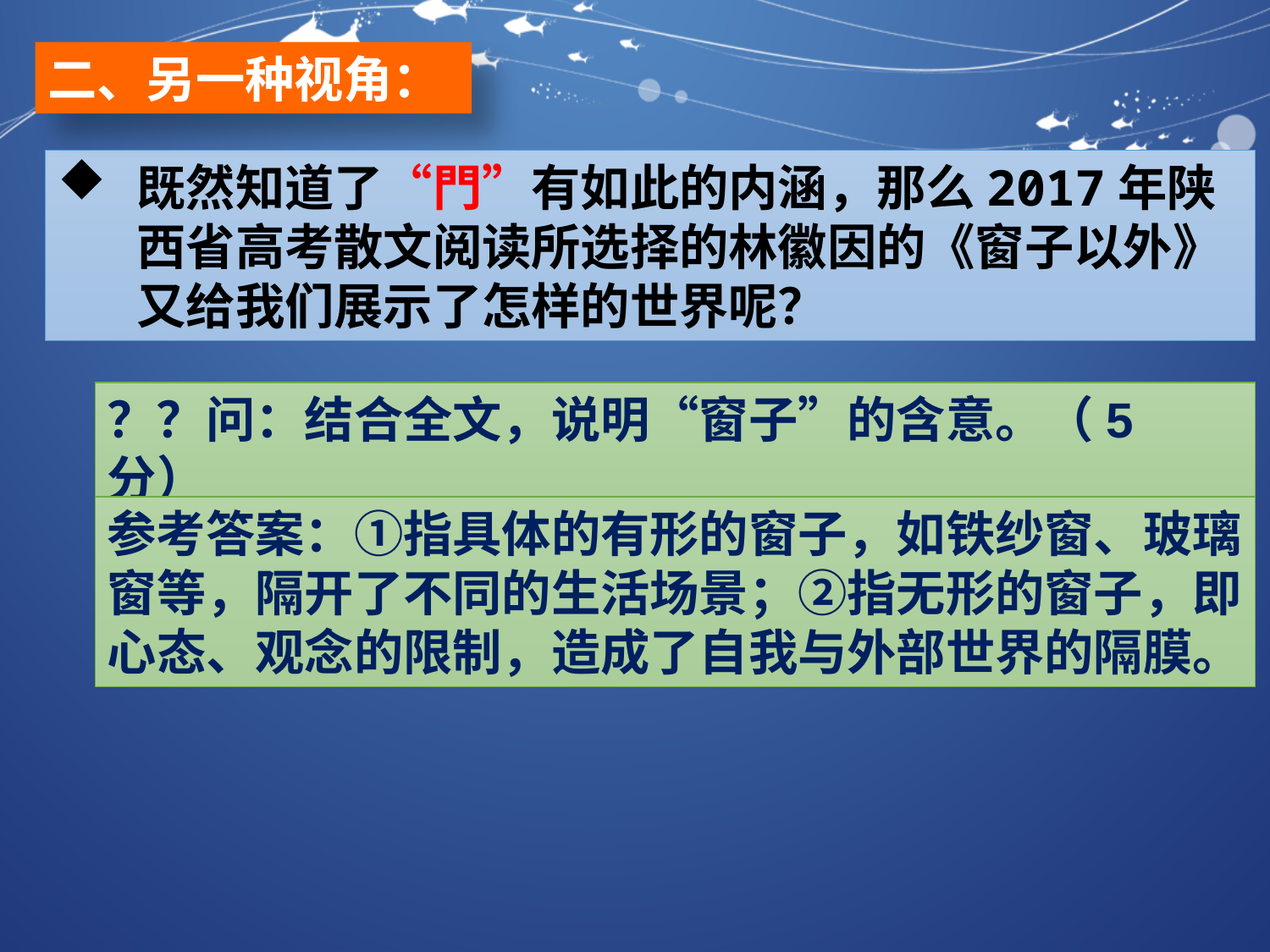

二、另一种视角：
既然知道了“門”有如此的内涵，那么2017年陕西省高考散文阅读所选择的林徽因的《窗子以外》又给我们展示了怎样的世界呢？
？？问：结合全文，说明“窗子”的含意。（5分）
参考答案：①指具体的有形的窗子，如铁纱窗、玻璃窗等，隔开了不同的生活场景；②指无形的窗子，即心态、观念的限制，造成了自我与外部世界的隔膜。